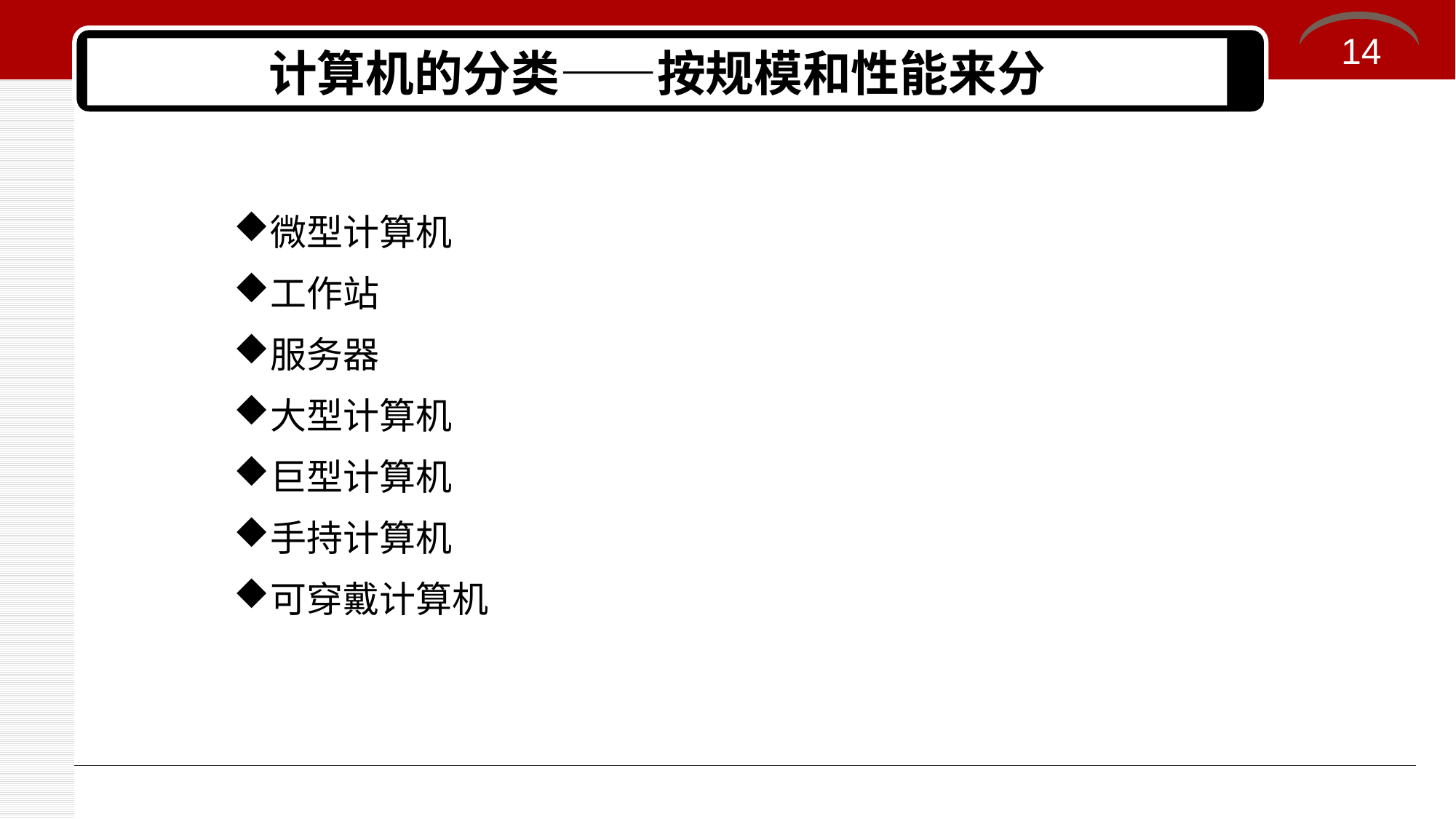

14
# 计算机的分类——按规模和性能来分
微型计算机
工作站
服务器
大型计算机
巨型计算机
手持计算机
可穿戴计算机